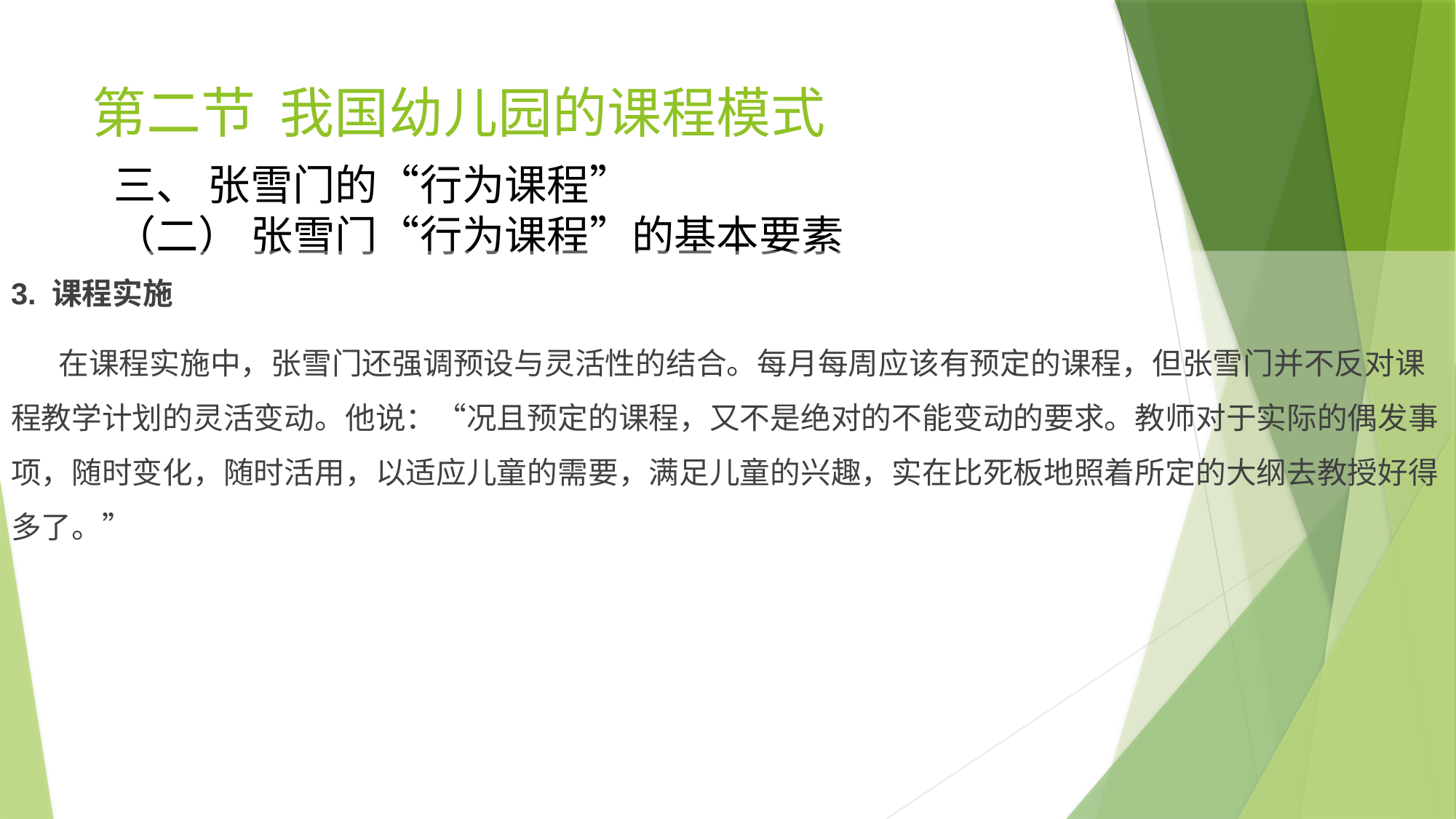

# 第二节  我国幼儿园的课程模式
三、 张雪门的“行为课程”
（二） 张雪门“行为课程”的基本要素
3. 课程实施
      在课程实施中，张雪门还强调预设与灵活性的结合。每月每周应该有预定的课程，但张雪门并不反对课程教学计划的灵活变动。他说：“况且预定的课程，又不是绝对的不能变动的要求。教师对于实际的偶发事项，随时变化，随时活用，以适应儿童的需要，满足儿童的兴趣，实在比死板地照着所定的大纲去教授好得多了。”